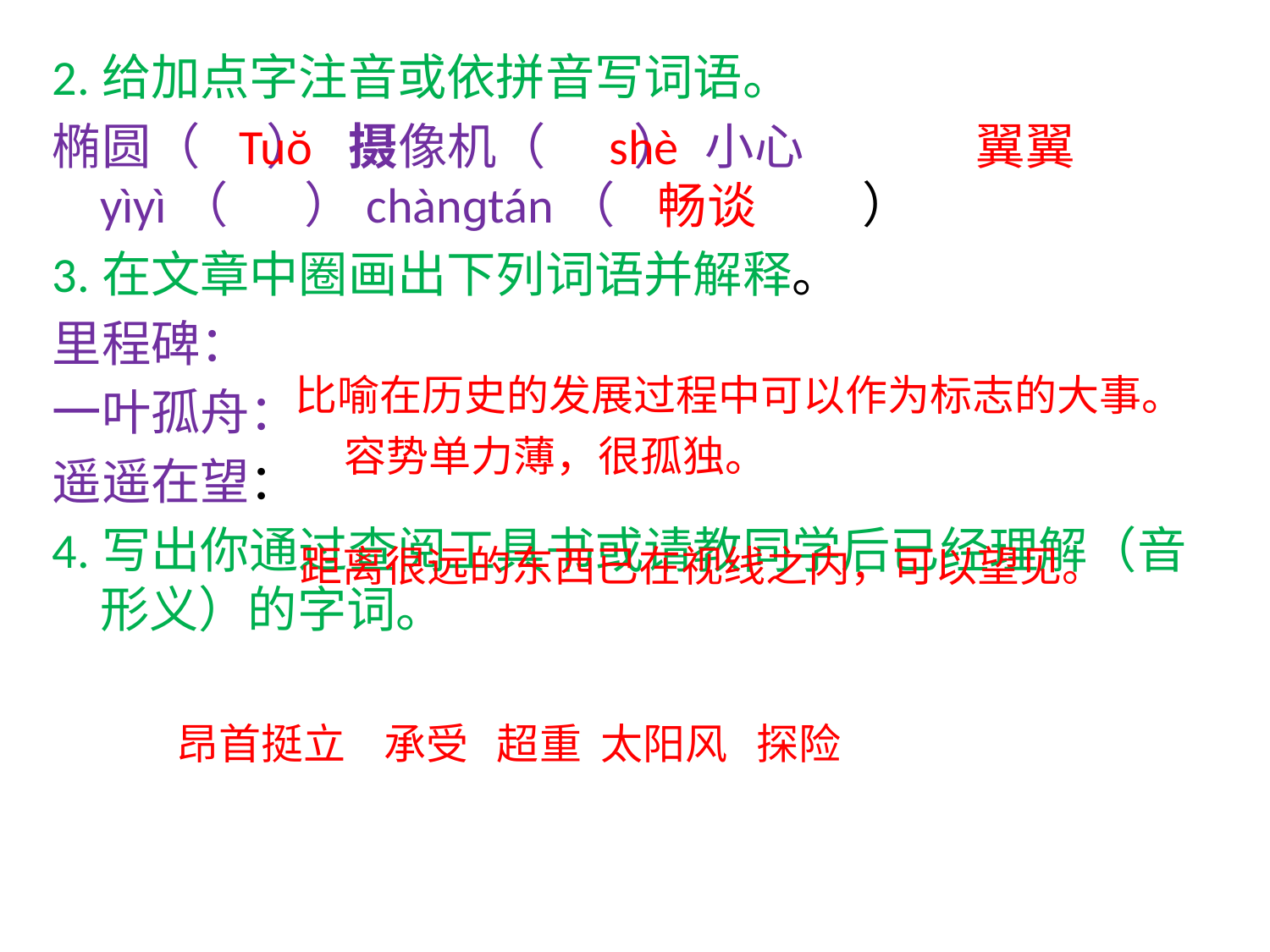

2.给加点字注音或依拼音写词语。
椭圆（      ）   摄像机（        ）  小心yìyì（       ）chànɡtán（		）
3.在文章中圈画出下列词语并解释。
里程碑：
一叶孤舟：
遥遥在望：
4.写出你通过查阅工具书或请教同学后已经理解（音形义）的字词。

	 	  Tuŏ       		 shè     	          翼翼   			                 畅谈
		      比喻在历史的发展过程中可以作为标志的大事。
			容势单力薄，很孤独。
                          距离很远的东西已在视线之内，可以望见。

             昂首挺立    承受   超重  太阳风   探险